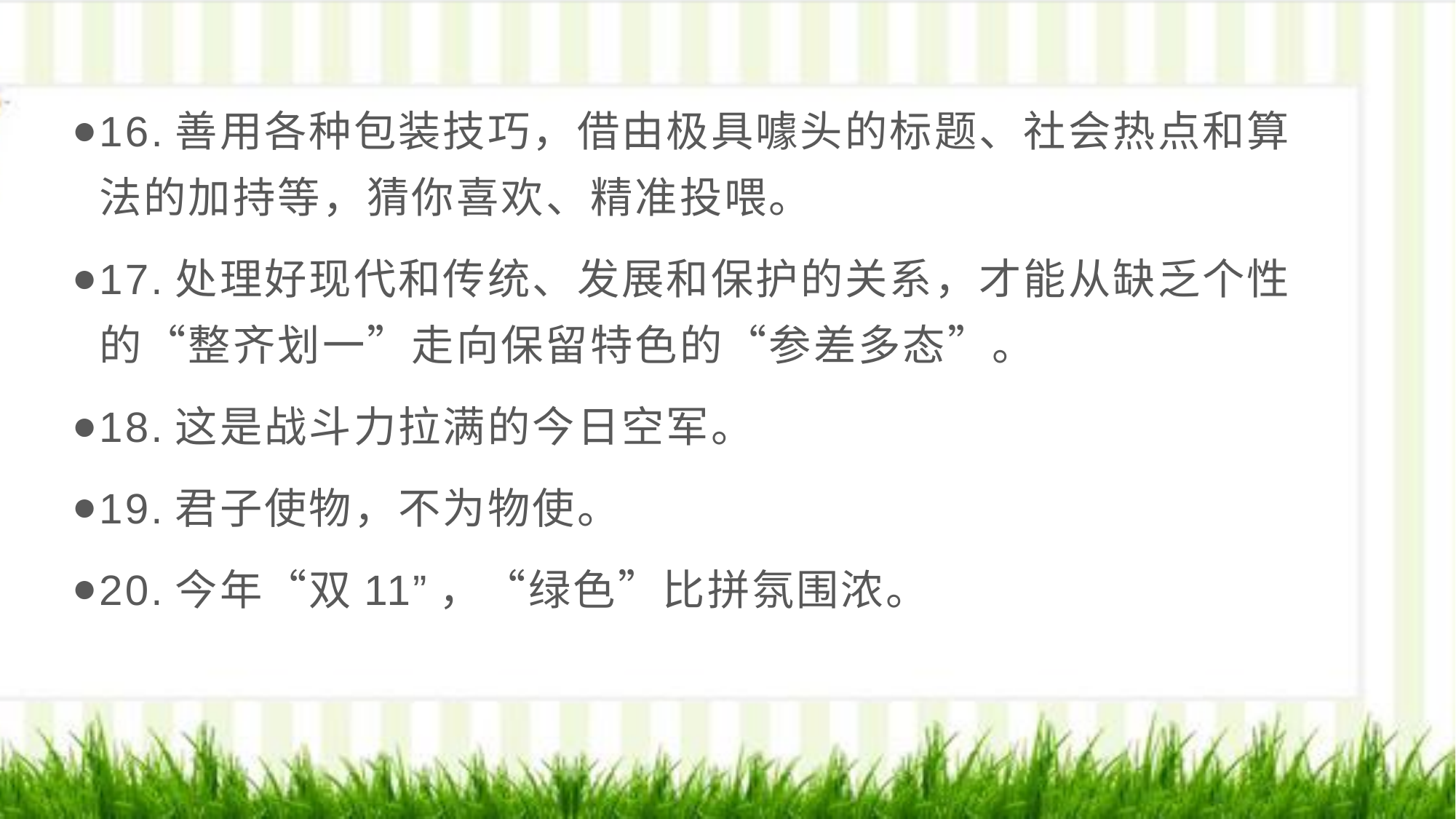

16.善用各种包装技巧，借由极具噱头的标题、社会热点和算法的加持等，猜你喜欢、精准投喂。
17.处理好现代和传统、发展和保护的关系，才能从缺乏个性的“整齐划一”走向保留特色的“参差多态”。
18.这是战斗力拉满的今日空军。
19.君子使物，不为物使。
20.今年“双11”，“绿色”比拼氛围浓。